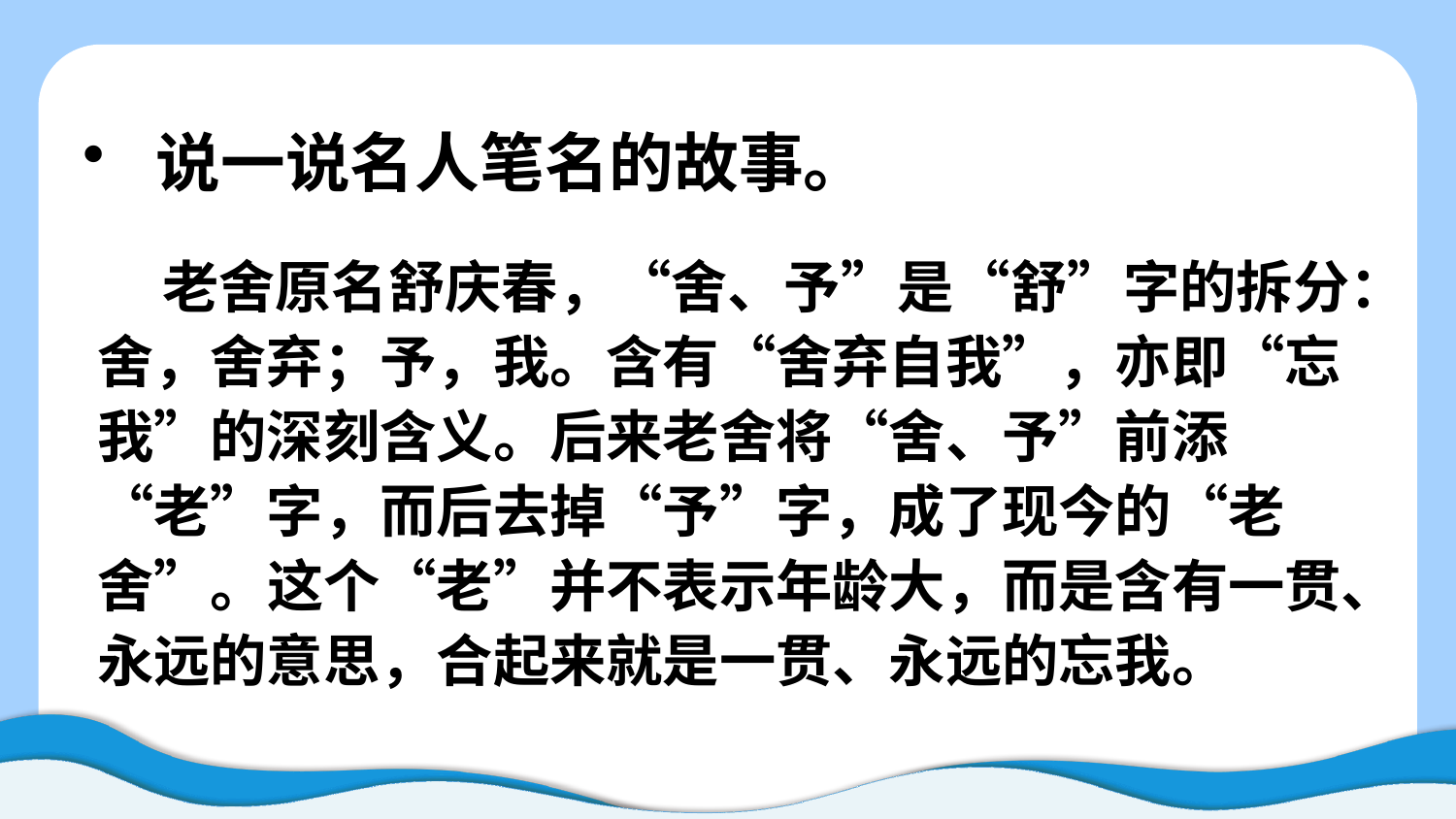

说一说名人笔名的故事。
    老舍原名舒庆春，“舍、予”是“舒”字的拆分：舍，舍弃；予，我。含有“舍弃自我”，亦即“忘我”的深刻含义。后来老舍将“舍、予”前添“老”字，而后去掉“予”字，成了现今的“老舍”。这个“老”并不表示年龄大，而是含有一贯、永远的意思，合起来就是一贯、永远的忘我。